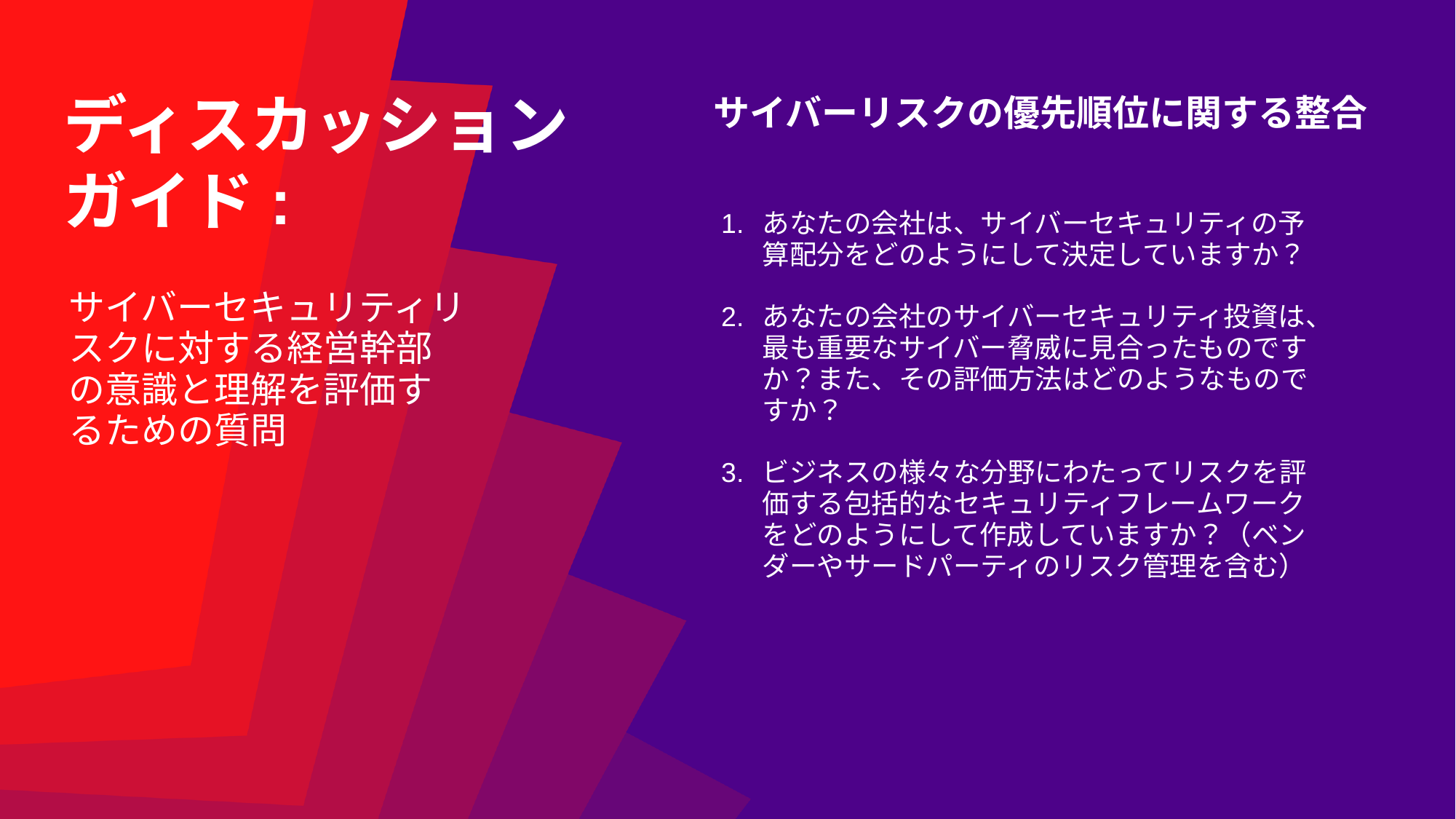

ディスカッション
ガイド:

サイバーリスクの優先順位に関する整合
あなたの会社は、サイバーセキュリティの予算配分をどのようにして決定していますか？

あなたの会社のサイバーセキュリティ投資は、最も重要なサイバー脅威に見合ったものですか？また、その評価方法はどのようなものですか？

ビジネスの様々な分野にわたってリスクを評価する包括的なセキュリティフレームワークをどのようにして作成していますか？（ベンダーやサードパーティのリスク管理を含む）
サイバーセキュリティリスクに対する経営幹部の意識と理解を評価するための質問